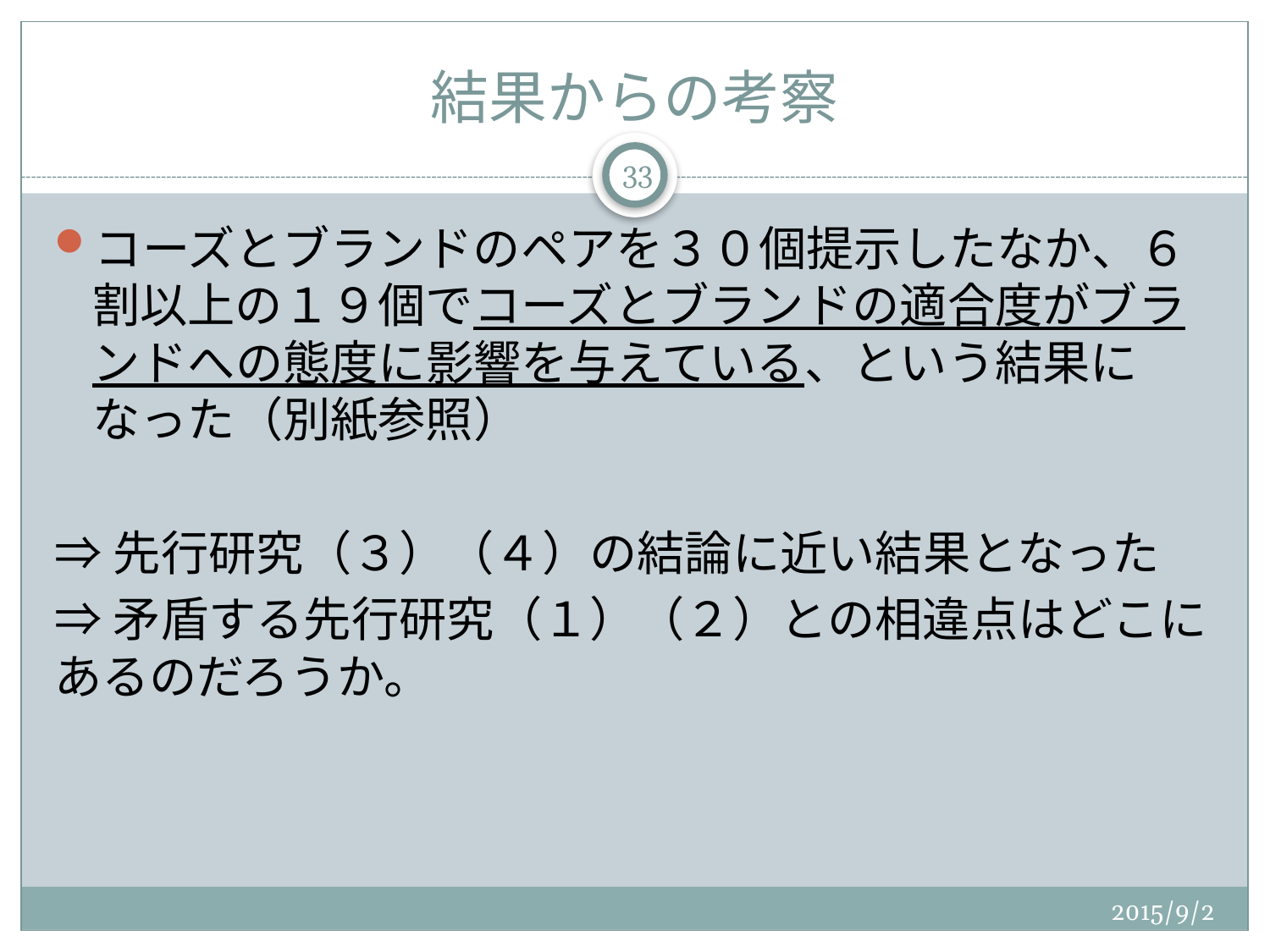

# 結果からの考察
33
コーズとブランドのペアを３０個提示したなか、６割以上の１９個でコーズとブランドの適合度がブランドへの態度に影響を与えている、という結果になった（別紙参照）

⇒先行研究（３）（４）の結論に近い結果となった
⇒矛盾する先行研究（１）（２）との相違点はどこにあるのだろうか。
2015/9/2